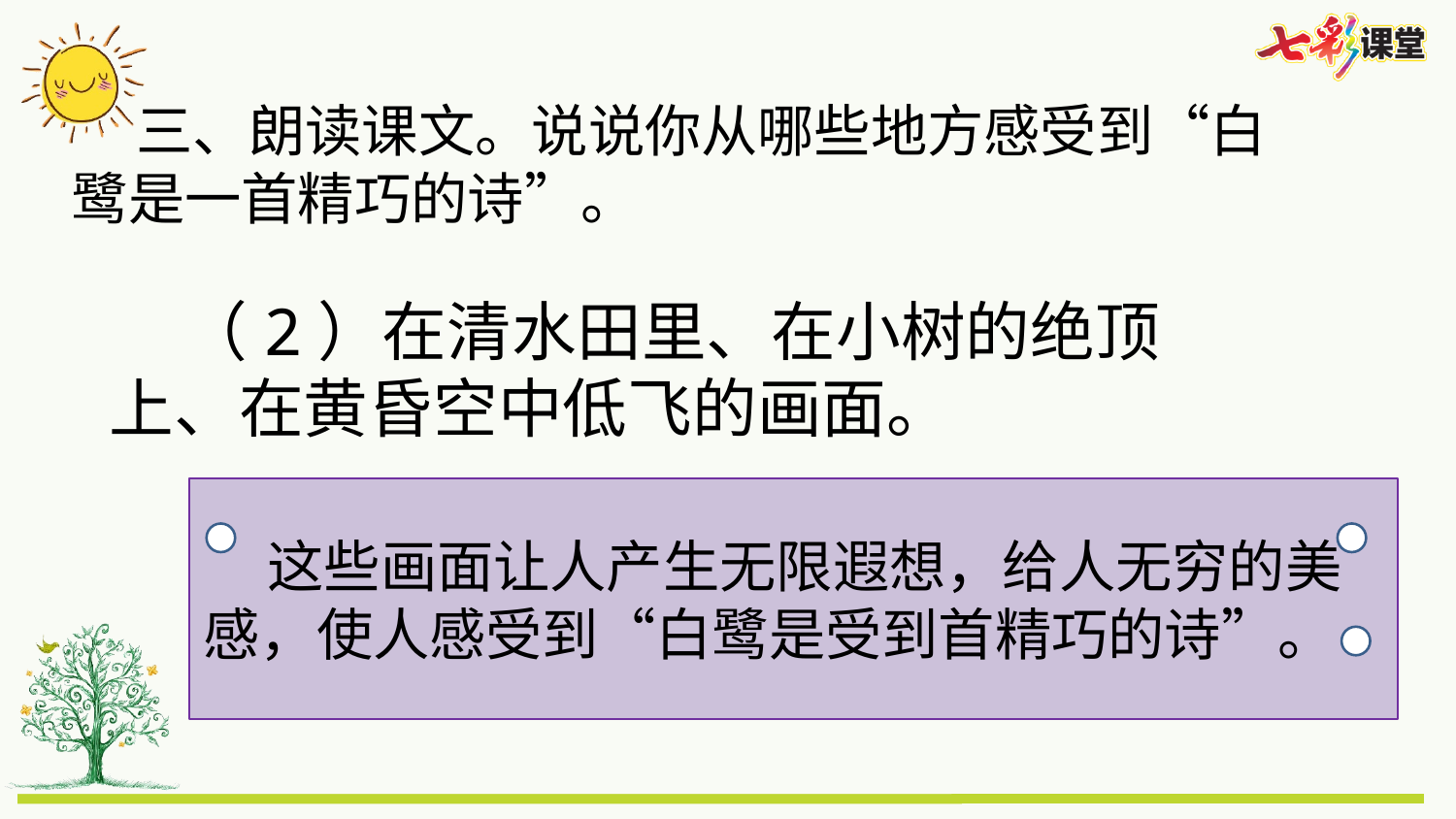

三、朗读课文。说说你从哪些地方感受到“白鹭是一首精巧的诗”。
    （2）在清水田里、在小树的绝顶上、在黄昏空中低飞的画面。
    这些画面让人产生无限遐想，给人无穷的美感，使人感受到“白鹭是受到首精巧的诗”。